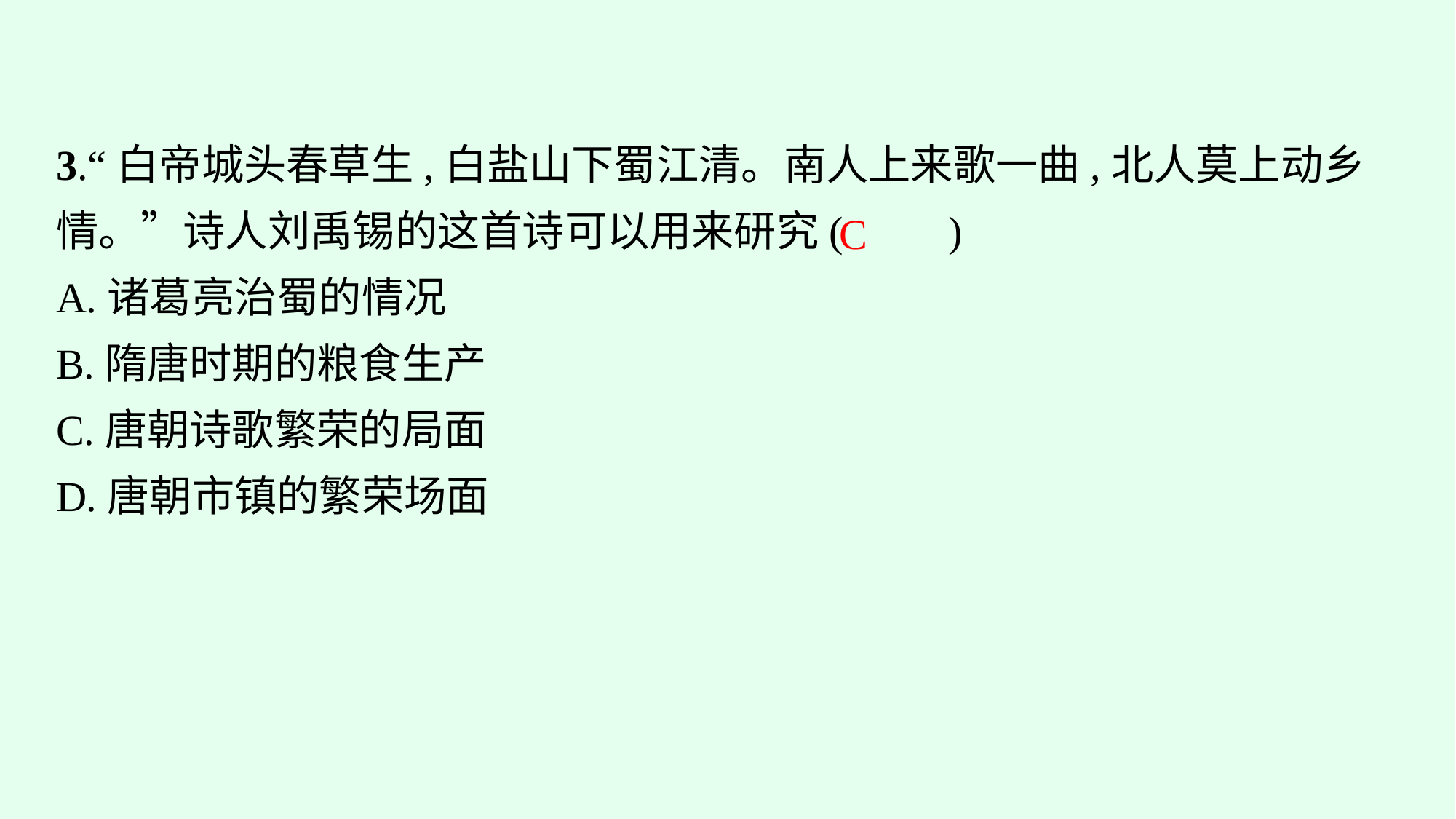

3.“白帝城头春草生,白盐山下蜀江清。南人上来歌一曲,北人莫上动乡情。”诗人刘禹锡的这首诗可以用来研究(　　)
A.诸葛亮治蜀的情况
B.隋唐时期的粮食生产
C.唐朝诗歌繁荣的局面
D.唐朝市镇的繁荣场面
C